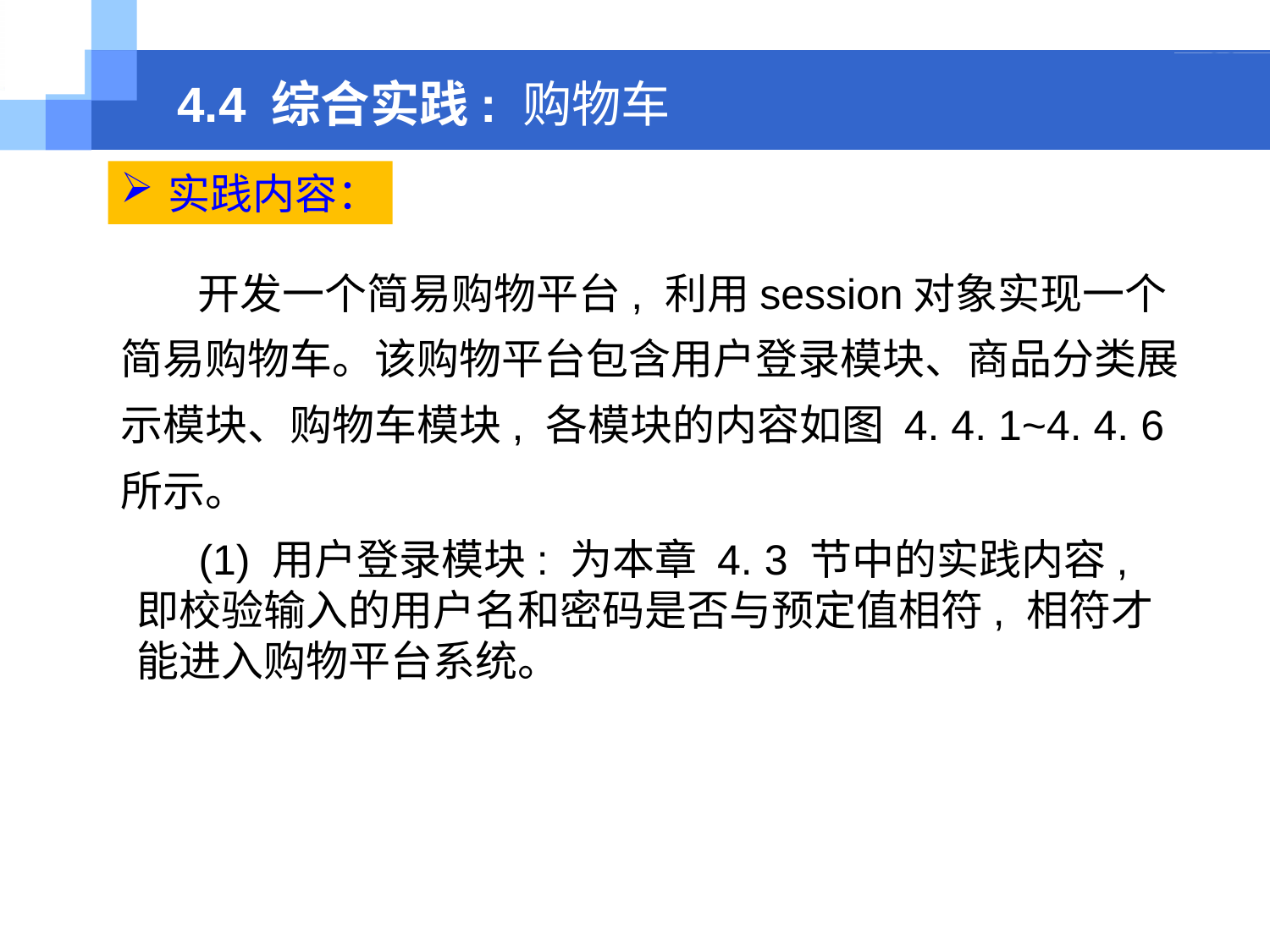

4.4 综合实践: 购物车
实践内容：

       开发一个简易购物平台, 利用session对象实现一个简易购物车。该购物平台包含用户登录模块、商品分类展示模块、购物车模块, 各模块的内容如图 4. 4. 1~4. 4. 6 所示。
       (1) 用户登录模块: 为本章 4. 3 节中的实践内容, 即校验输入的用户名和密码是否与预定值相符, 相符才能进入购物平台系统。